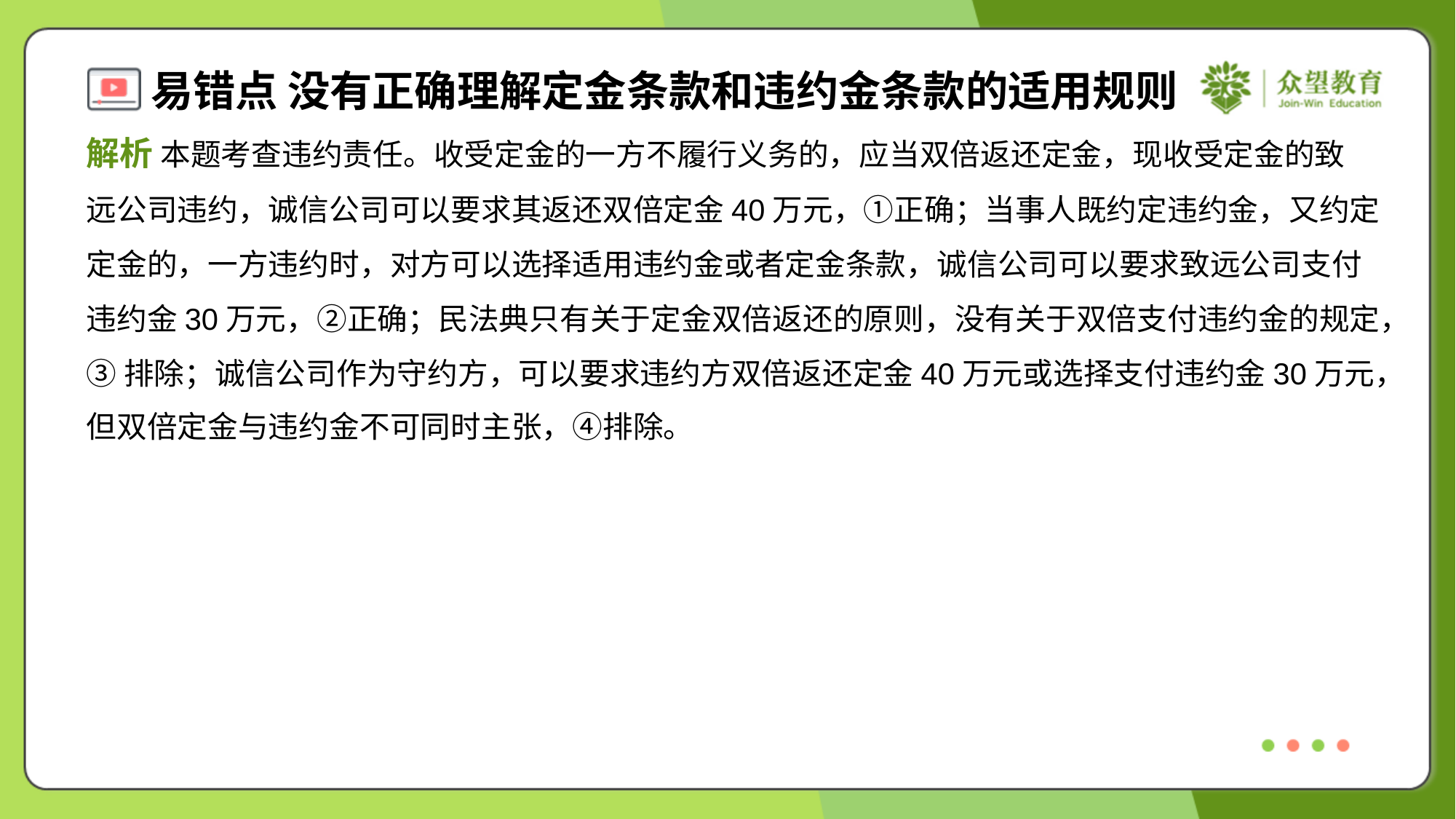

解析 本题考查违约责任。收受定金的一方不履行义务的，应当双倍返还定金，现收受定金的致
远公司违约，诚信公司可以要求其返还双倍定金40万元，①正确；当事人既约定违约金，又约定
定金的，一方违约时，对方可以选择适用违约金或者定金条款，诚信公司可以要求致远公司支付
违约金30万元，②正确；民法典只有关于定金双倍返还的原则，没有关于双倍支付违约金的规定，
③排除；诚信公司作为守约方，可以要求违约方双倍返还定金40万元或选择支付违约金30万元，
但双倍定金与违约金不可同时主张，④排除。